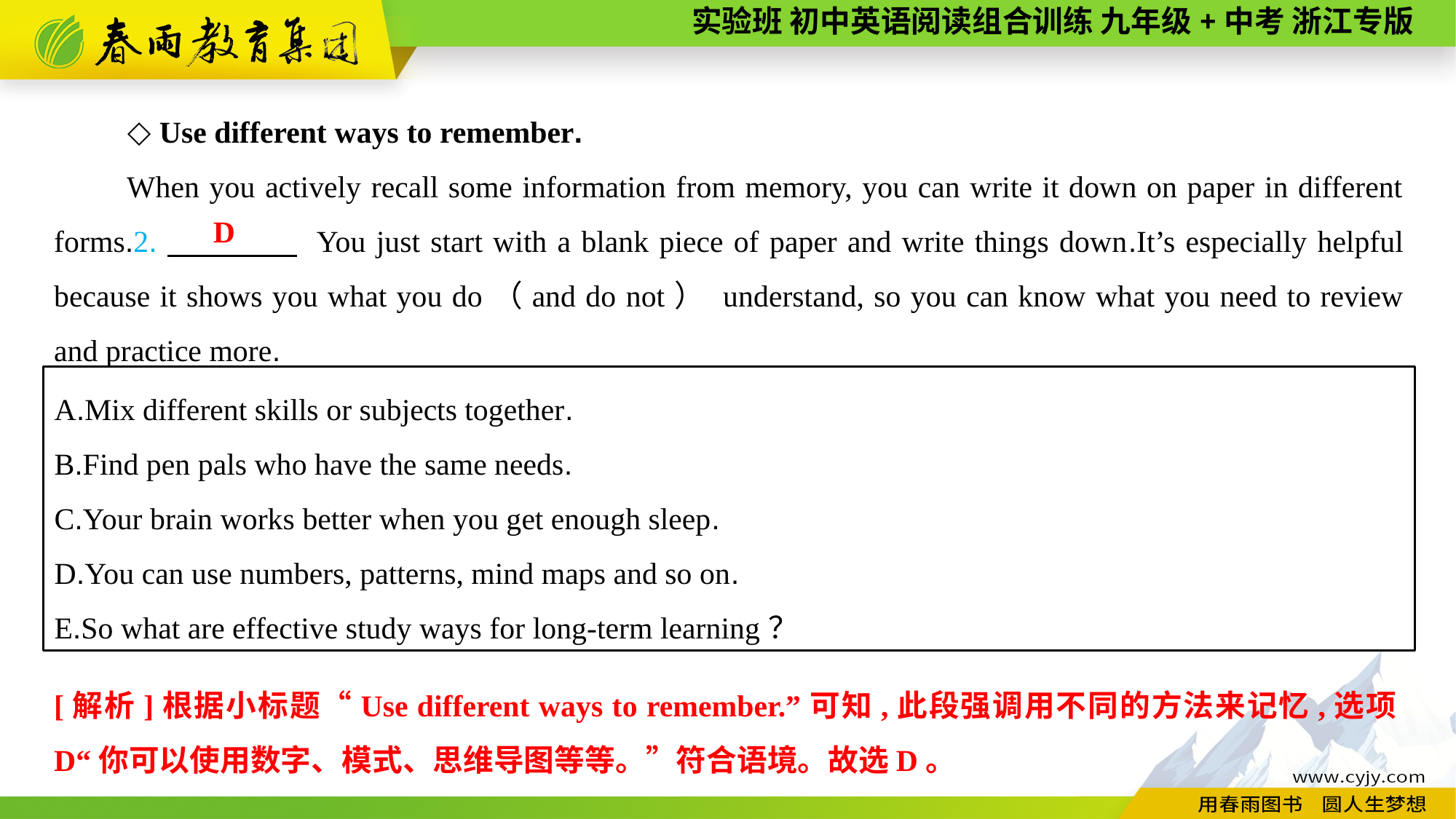

◇ Use different ways to remember.
When you actively recall some information from memory, you can write it down on paper in different forms.2.　　　　 You just start with a blank piece of paper and write things down.It’s especially helpful because it shows you what you do（and do not） understand, so you can know what you need to review and practice more.
D
A.Mix different skills or subjects together.
B.Find pen pals who have the same needs.
C.Your brain works better when you get enough sleep.
D.You can use numbers, patterns, mind maps and so on.
E.So what are effective study ways for long-term learning？
[解析]根据小标题“Use different ways to remember.”可知,此段强调用不同的方法来记忆,选项D“你可以使用数字、模式、思维导图等等。”符合语境。故选D。